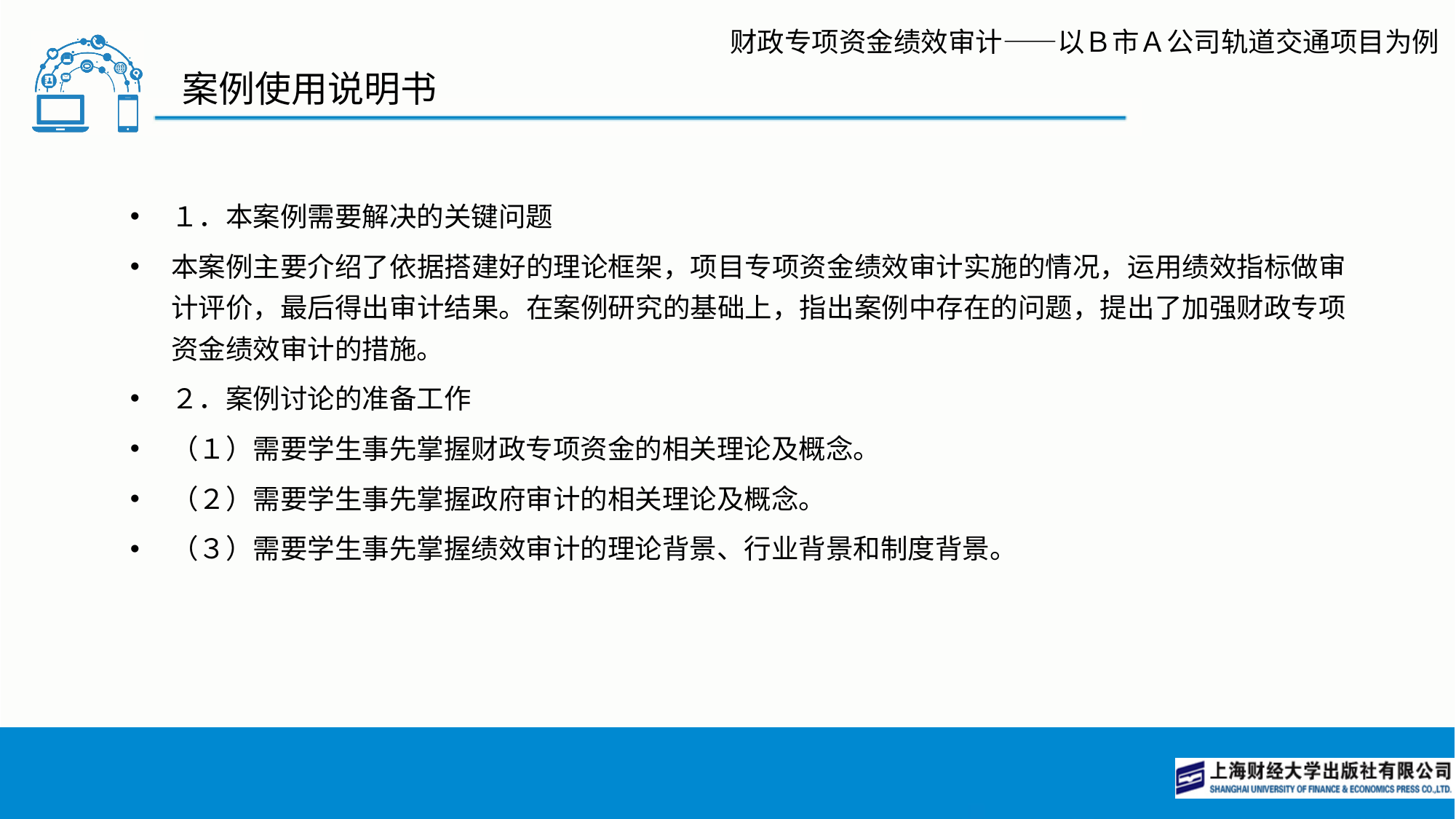

财政专项资金绩效审计——以Ｂ市Ａ公司轨道交通项目为例
# 案例使用说明书
１．本案例需要解决的关键问题
本案例主要介绍了依据搭建好的理论框架，项目专项资金绩效审计实施的情况，运用绩效指标做审计评价，最后得出审计结果。在案例研究的基础上，指出案例中存在的问题，提出了加强财政专项资金绩效审计的措施。
２．案例讨论的准备工作
（１）需要学生事先掌握财政专项资金的相关理论及概念。
（２）需要学生事先掌握政府审计的相关理论及概念。
（３）需要学生事先掌握绩效审计的理论背景、行业背景和制度背景。